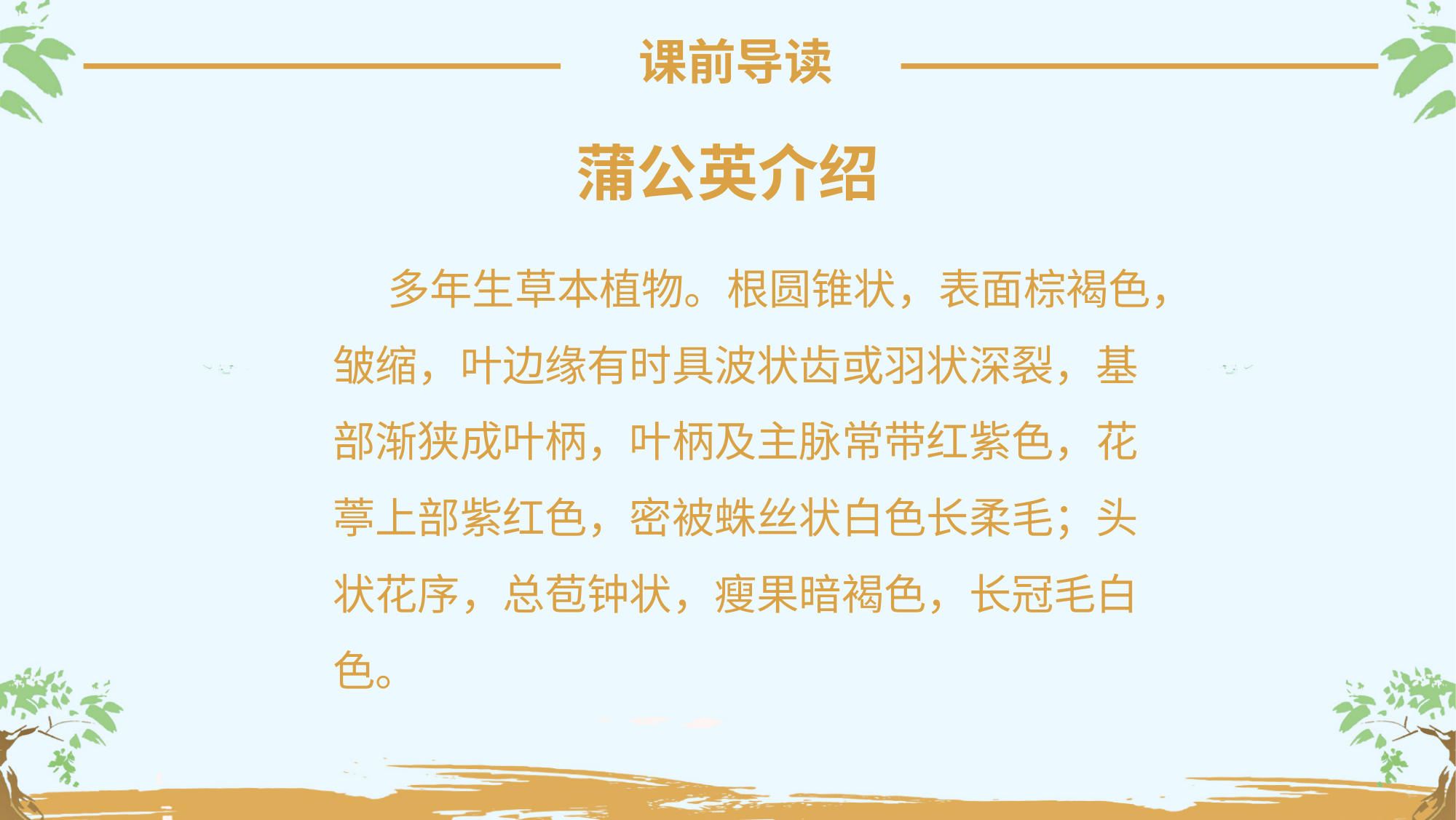

课前导读

蒲公英介绍
多年生草本植物。根圆锥状，表面棕褐色，皱缩，叶边缘有时具波状齿或羽状深裂，基部渐狭成叶柄，叶柄及主脉常带红紫色，花葶上部紫红色，密被蛛丝状白色长柔毛；头状花序，总苞钟状，瘦果暗褐色，长冠毛白色。